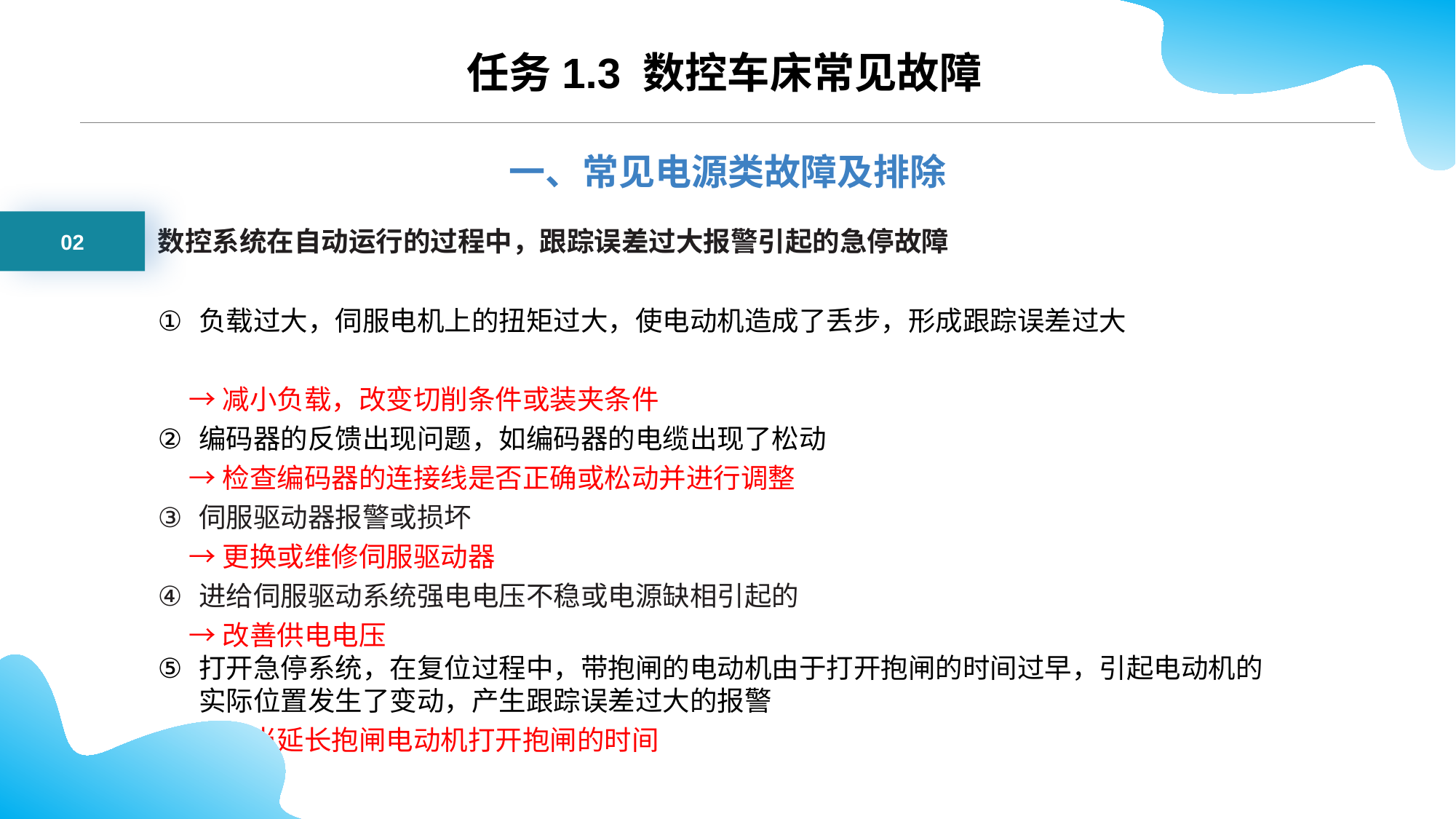

任务1.3 数控车床常见故障
一、常见电源类故障及排除
02
数控系统在自动运行的过程中，跟踪误差过大报警引起的急停故障

负载过大，伺服电机上的扭矩过大，使电动机造成了丢步，形成跟踪误差过大
     →减小负载，改变切削条件或装夹条件
编码器的反馈出现问题，如编码器的电缆出现了松动
     →检查编码器的连接线是否正确或松动并进行调整
伺服驱动器报警或损坏
     →更换或维修伺服驱动器
进给伺服驱动系统强电电压不稳或电源缺相引起的
     →改善供电电压
打开急停系统，在复位过程中，带抱闸的电动机由于打开抱闸的时间过早，引起电动机的实际位置发生了变动，产生跟踪误差过大的报警
     →适当延长抱闸电动机打开抱闸的时间